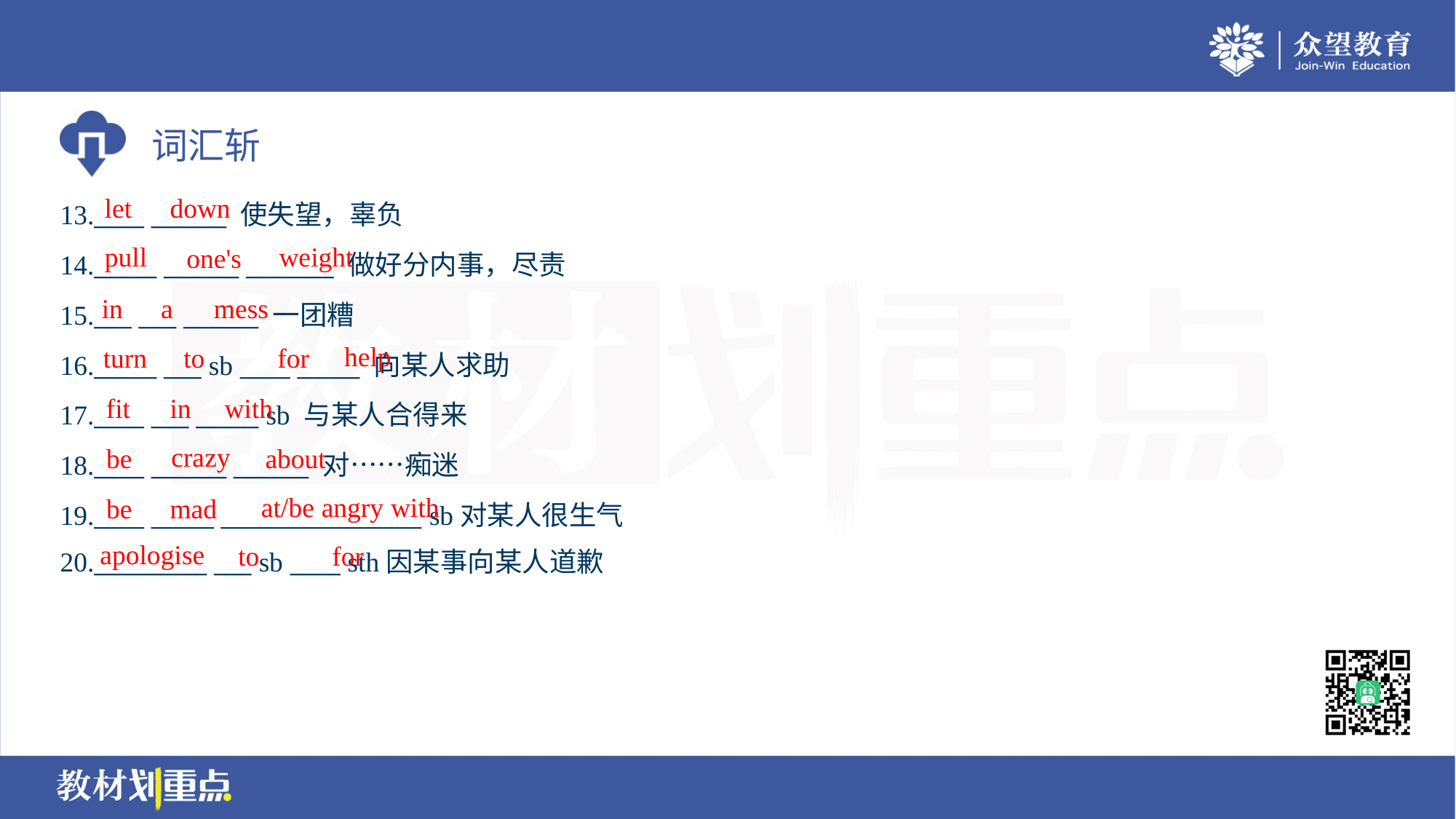

let
down
13.____ ______ 使失望，辜负
14._____ ______ _______ 做好分内事，尽责
15.___ ___ ______ 一团糟
16._____ ___ sb ____ _____ 向某人求助
17.____ ___ _____ sb 与某人合得来
18.____ ______ ______ 对……痴迷
19.____ _____ ________________ sb对某人很生气
20._________ ___ sb ____ sth因某事向某人道歉
pull
weight
one's
in
a
mess
help
turn
to
for
fit
in
with
crazy
be
about
at/be angry with
be
mad
apologise
to
for